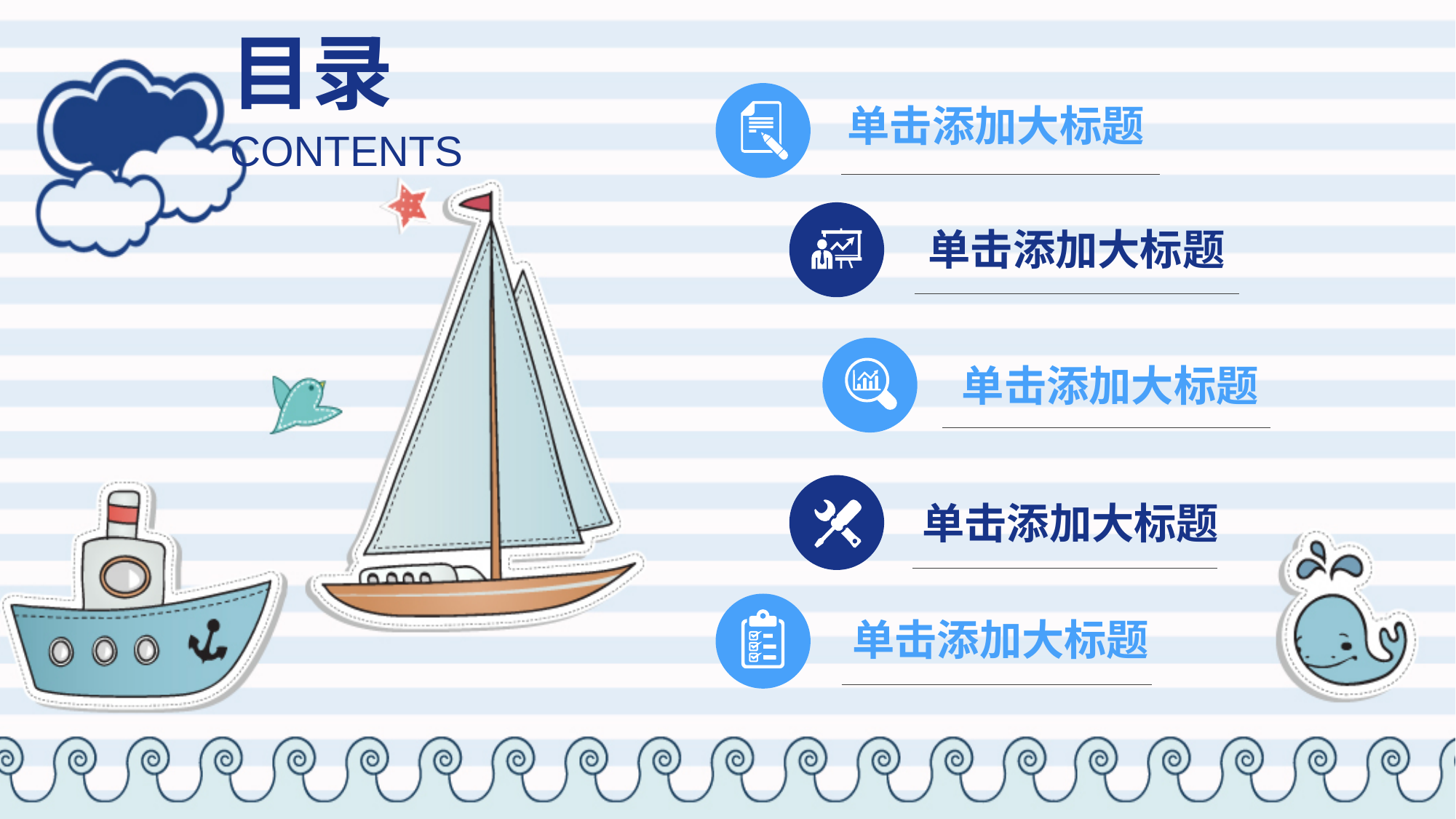

目录
CONTENTS

单击添加大标题

单击添加大标题

单击添加大标题

单击添加大标题

单击添加大标题